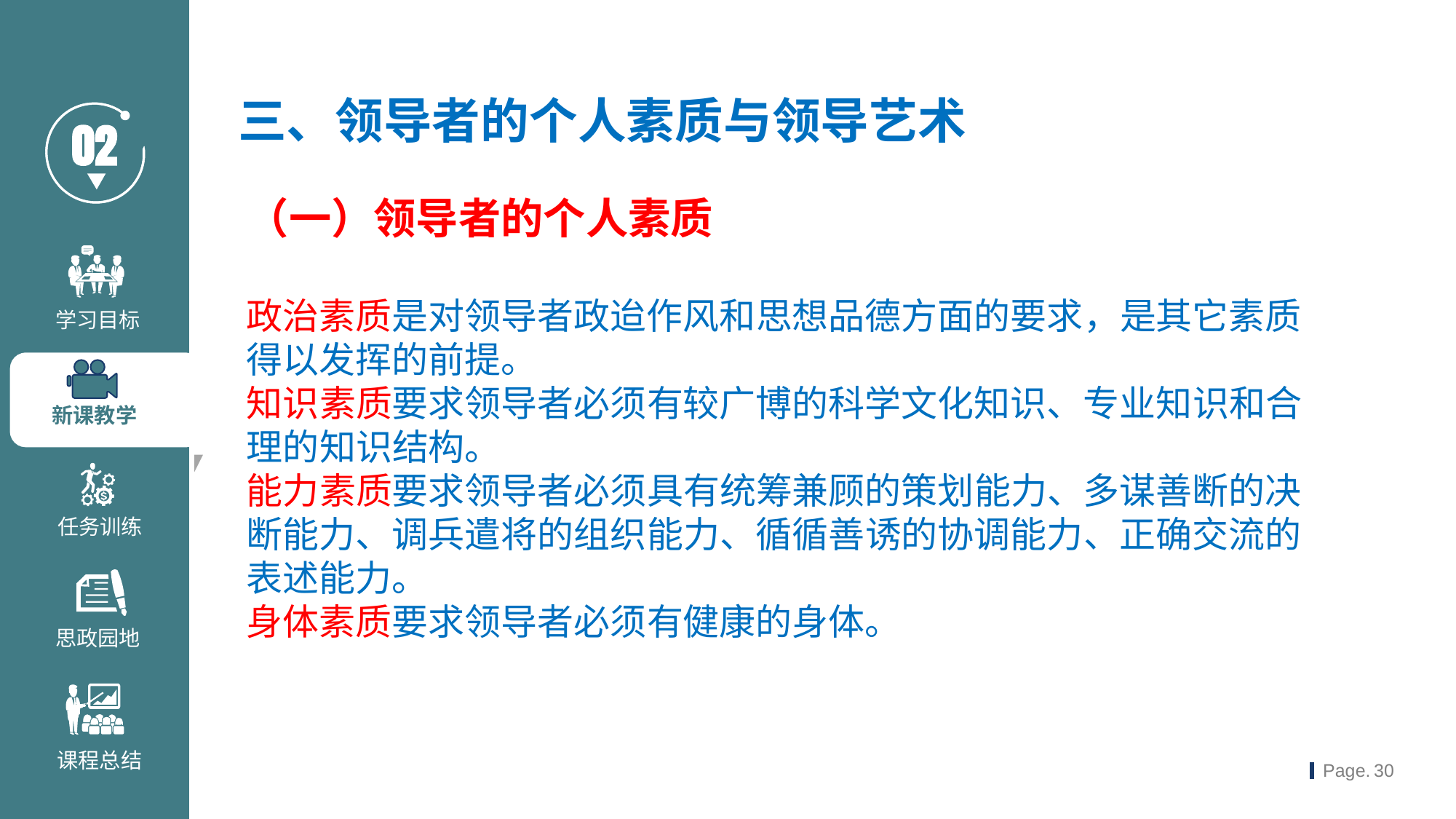

三、领导者的个人素质与领导艺术
（一）领导者的个人素质

政治素质是对领导者政迨作风和思想品德方面的要求，是其它素质得以发挥的前提。
知识素质要求领导者必须有较广博的科学文化知识、专业知识和合理的知识结构。
能力素质要求领导者必须具有统筹兼顾的策划能力、多谋善断的决断能力、调兵遣将的组织能力、循循善诱的协调能力、正确交流的表述能力。
身体素质要求领导者必须有健康的身体。